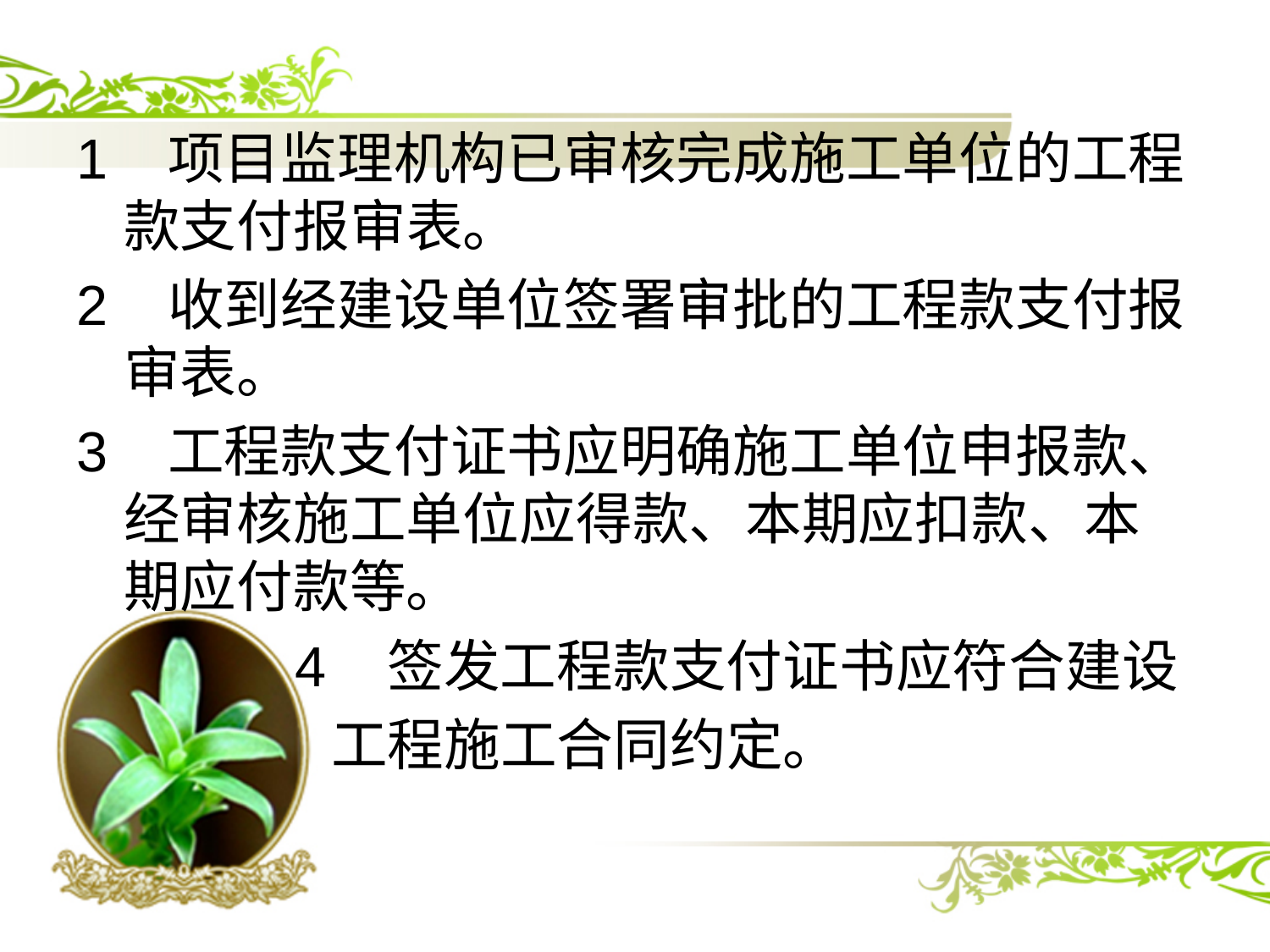

1   项目监理机构已审核完成施工单位的工程款支付报审表。
2   收到经建设单位签署审批的工程款支付报审表。
3   工程款支付证书应明确施工单位申报款、经审核施工单位应得款、本期应扣款、本期应付款等。
              4   签发工程款支付证书应符合建设
                   工程施工合同约定。